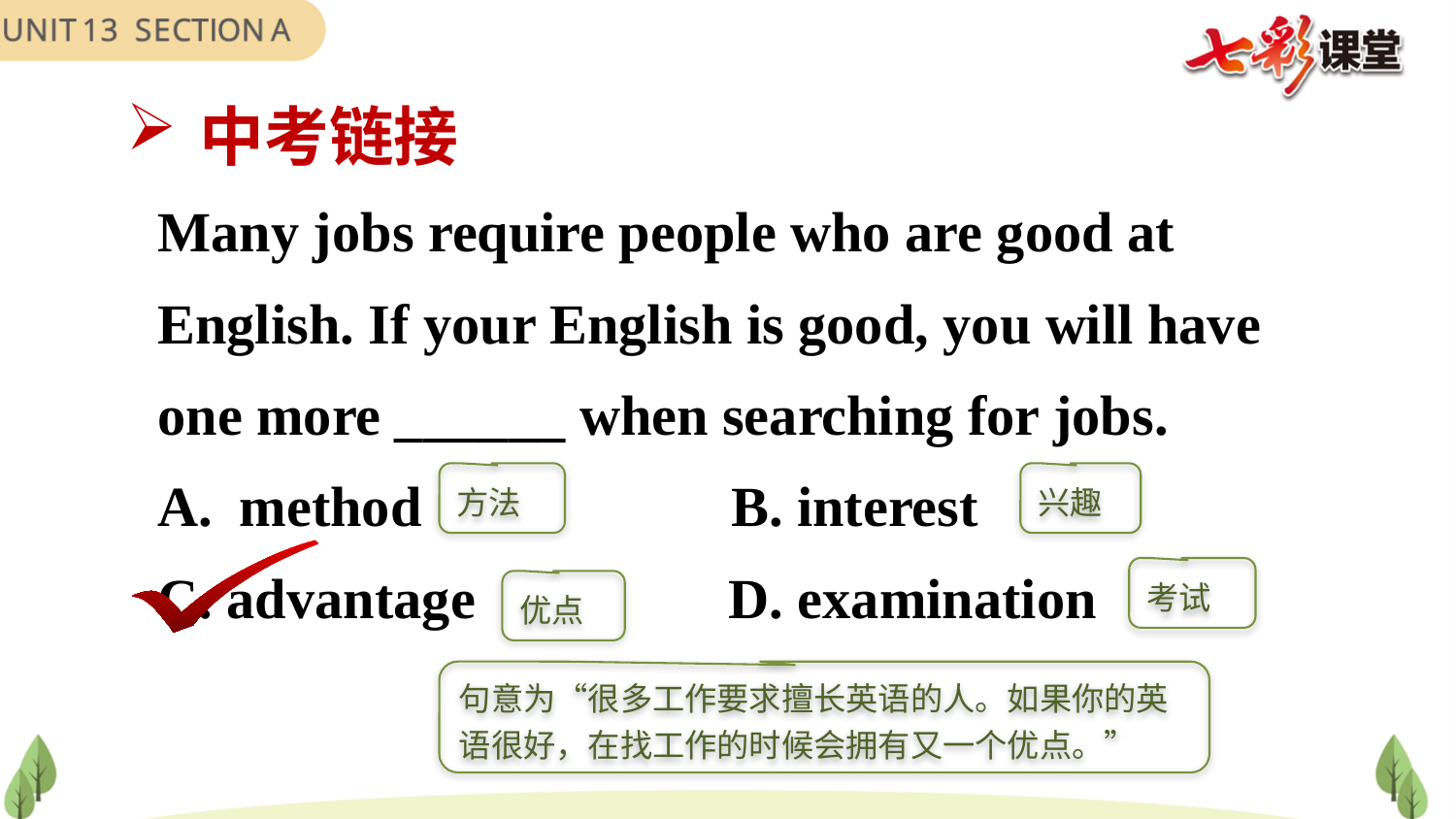

中考链接
Many jobs require people who are good at English. If your English is good, you will have one more ______ when searching for jobs.
method                      B. interest
C. advantage                  D. examination
方法
兴趣

考试
优点
句意为“很多工作要求擅长英语的人。如果你的英语很好，在找工作的时候会拥有又一个优点。”